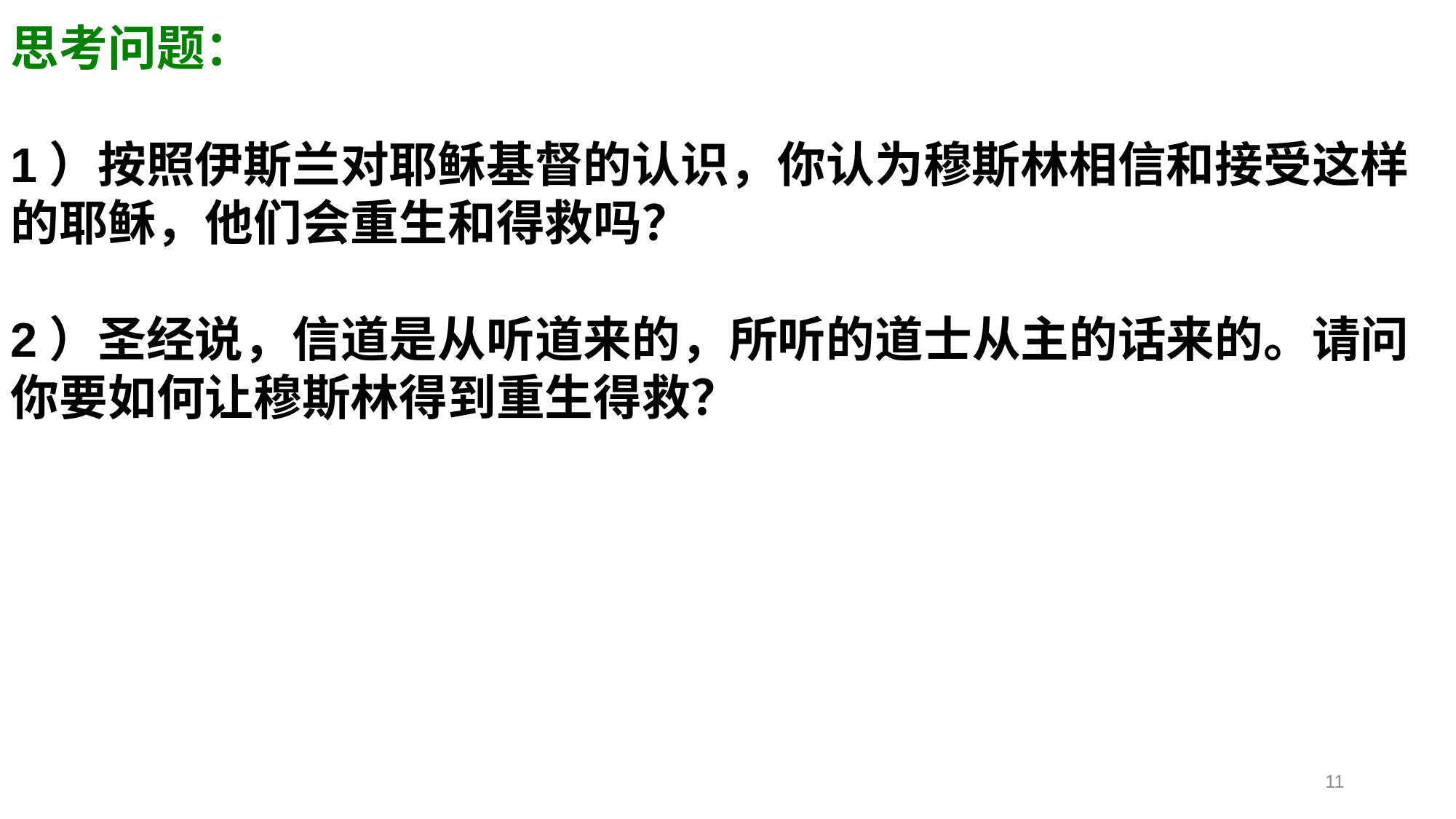

思考问题：

1）按照伊斯兰对耶稣基督的认识，你认为穆斯林相信和接受这样的耶稣，他们会重生和得救吗？

2）圣经说，信道是从听道来的，所听的道士从主的话来的。请问你要如何让穆斯林得到重生得救？
11